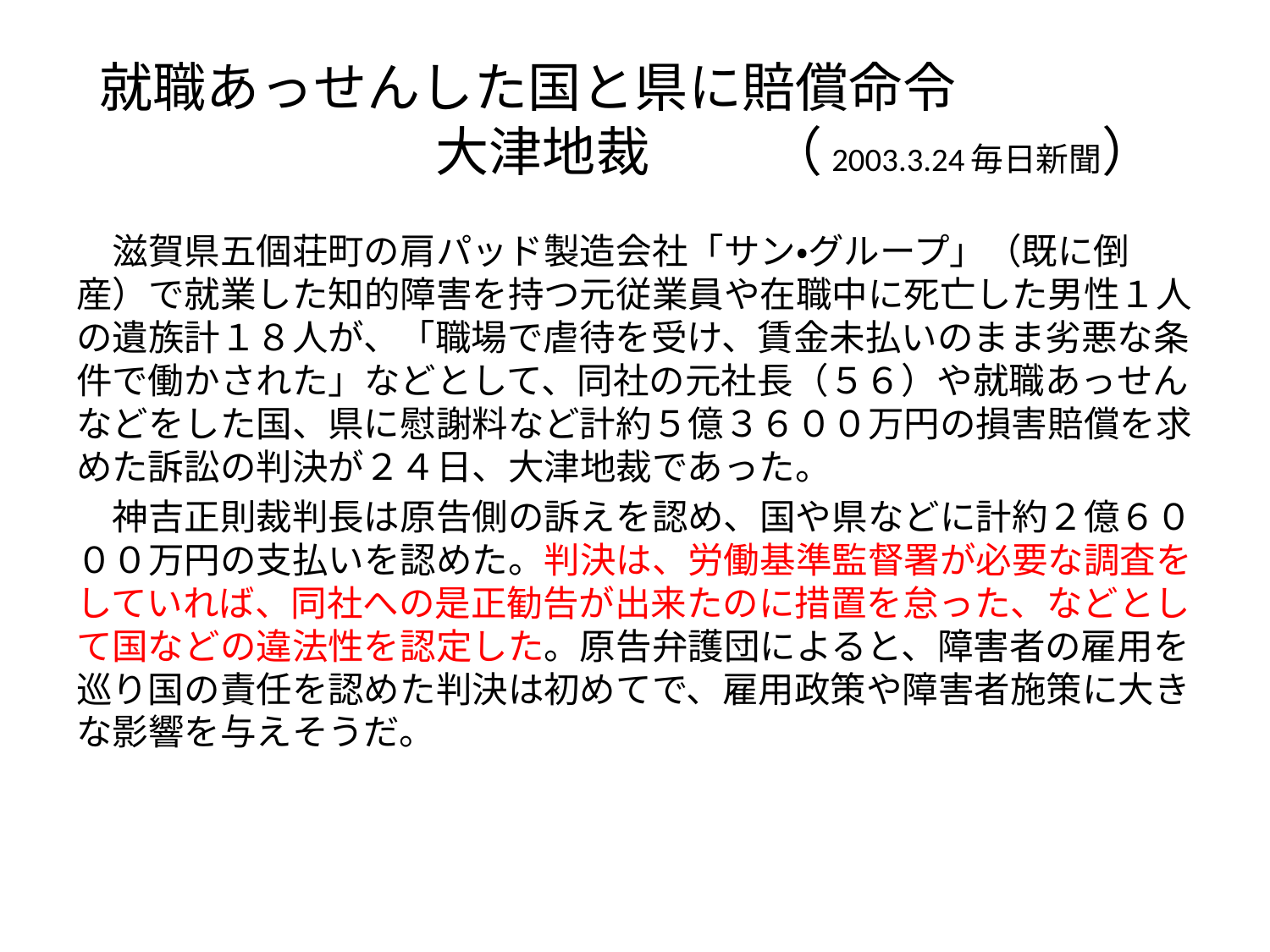

# 就職あっせんした国と県に賠償命令　　　　　　　　　　大津地裁　　 （2003.3.24毎日新聞）
　滋賀県五個荘町の肩パッド製造会社「サン・グループ」（既に倒産）で就業した知的障害を持つ元従業員や在職中に死亡した男性１人の遺族計１８人が、「職場で虐待を受け、賃金未払いのまま劣悪な条件で働かされた」などとして、同社の元社長（５６）や就職あっせんなどをした国、県に慰謝料など計約５億３６００万円の損害賠償を求めた訴訟の判決が２４日、大津地裁であった。
　神吉正則裁判長は原告側の訴えを認め、国や県などに計約２億６０００万円の支払いを認めた。判決は、労働基準監督署が必要な調査をしていれば、同社への是正勧告が出来たのに措置を怠った、などとして国などの違法性を認定した。原告弁護団によると、障害者の雇用を巡り国の責任を認めた判決は初めてで、雇用政策や障害者施策に大きな影響を与えそうだ。